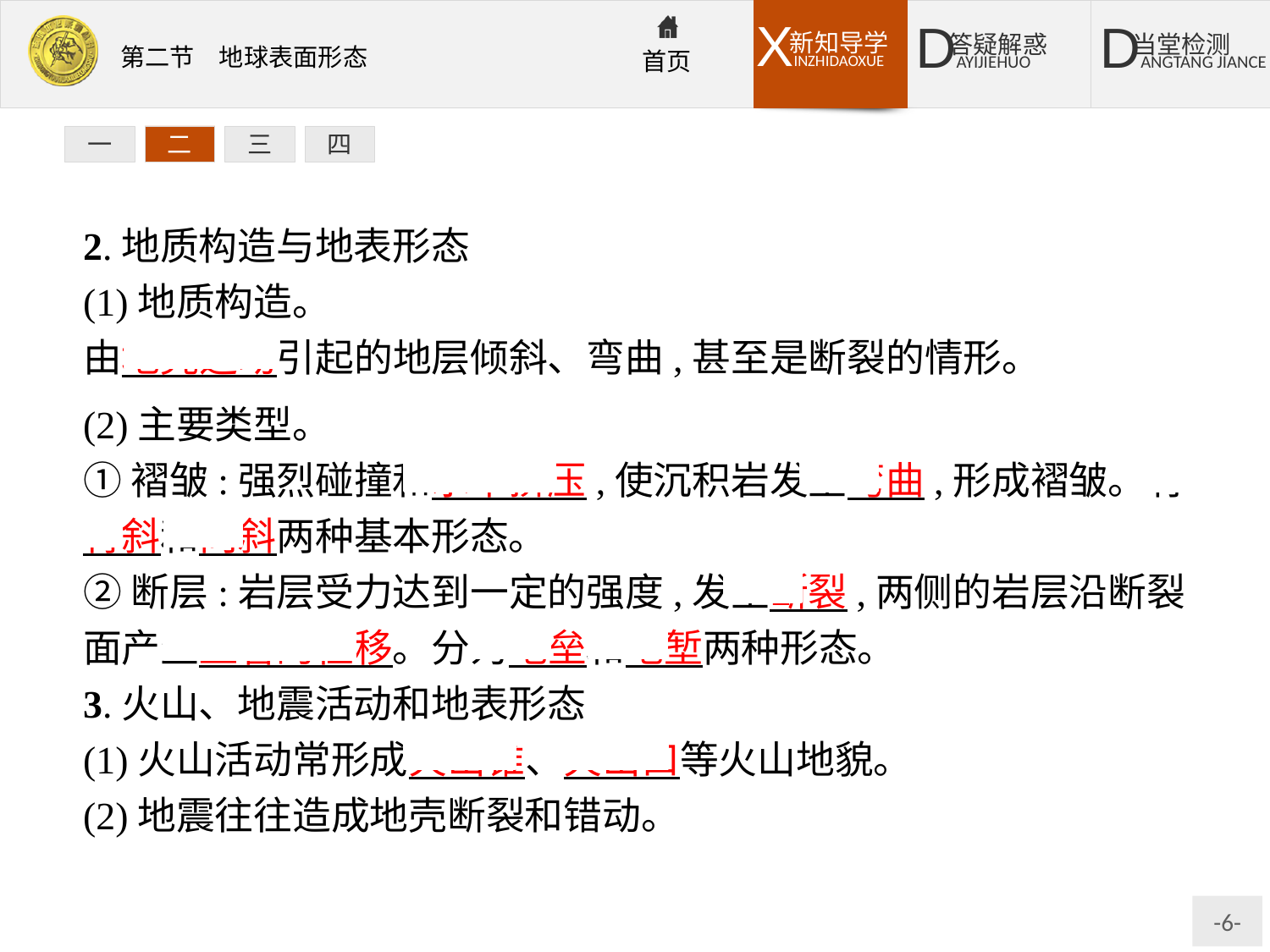

一
二
三
四
2.地质构造与地表形态
(1)地质构造。
由地壳运动引起的地层倾斜、弯曲,甚至是断裂的情形。

(2)主要类型。
①褶皱:强烈碰撞和水平挤压,使沉积岩发生弯曲,形成褶皱。有背斜和向斜两种基本形态。
②断层:岩层受力达到一定的强度,发生断裂,两侧的岩层沿断裂面产生显著的位移。分为地垒和地堑两种形态。
3.火山、地震活动和地表形态
(1)火山活动常形成火山锥、火山口等火山地貌。
(2)地震往往造成地壳断裂和错动。